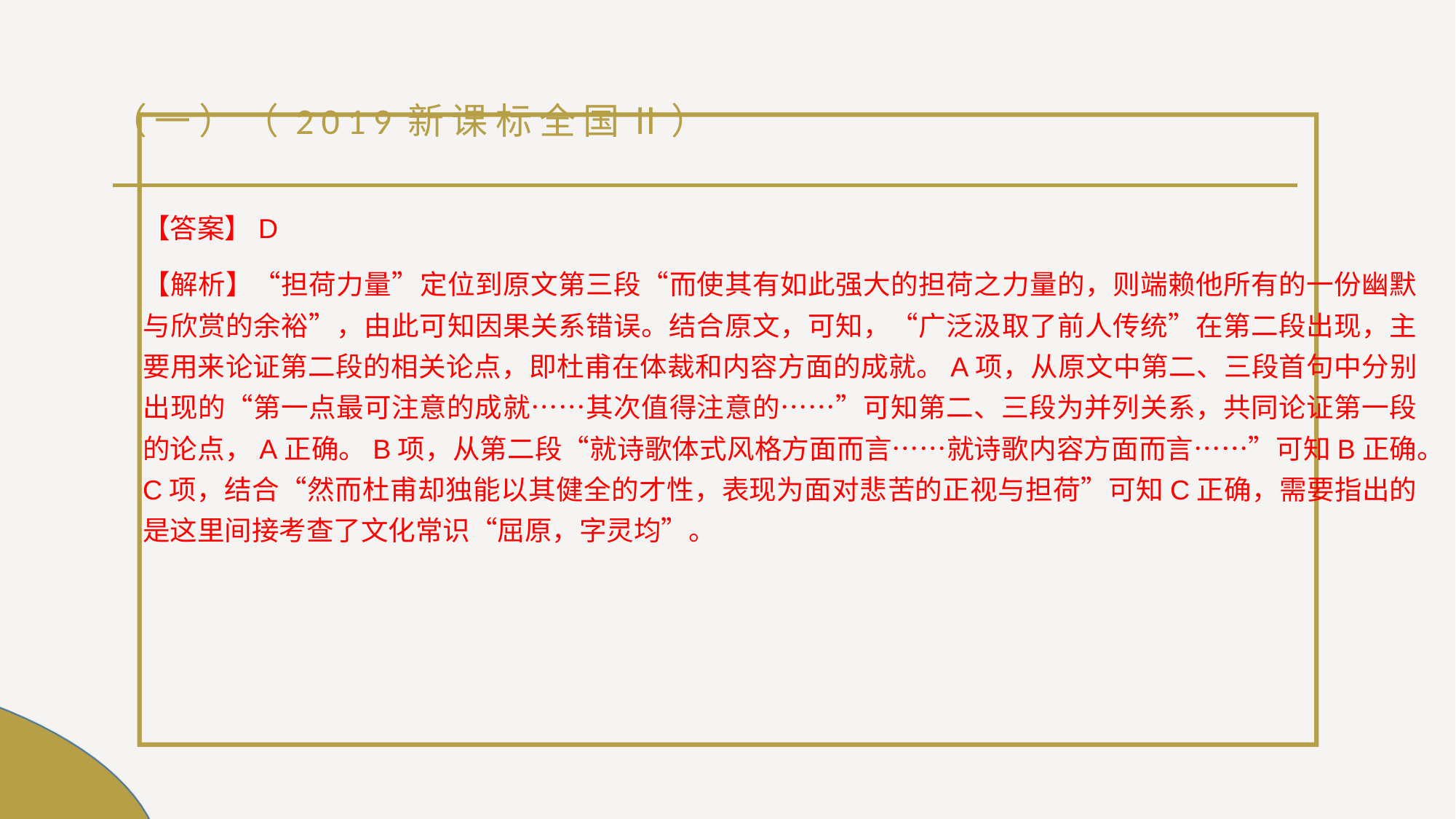

# （一）（2019新课标全国Ⅱ）
【答案】D
【解析】“担荷力量”定位到原文第三段“而使其有如此强大的担荷之力量的，则端赖他所有的一份幽默与欣赏的余裕”，由此可知因果关系错误。结合原文，可知，“广泛汲取了前人传统”在第二段出现，主要用来论证第二段的相关论点，即杜甫在体裁和内容方面的成就。A项，从原文中第二、三段首句中分别出现的“第一点最可注意的成就……其次值得注意的……”可知第二、三段为并列关系，共同论证第一段的论点，A正确。B项，从第二段“就诗歌体式风格方面而言……就诗歌内容方面而言……”可知B正确。C项，结合“然而杜甫却独能以其健全的才性，表现为面对悲苦的正视与担荷”可知C正确，需要指出的是这里间接考查了文化常识“屈原，字灵均”。